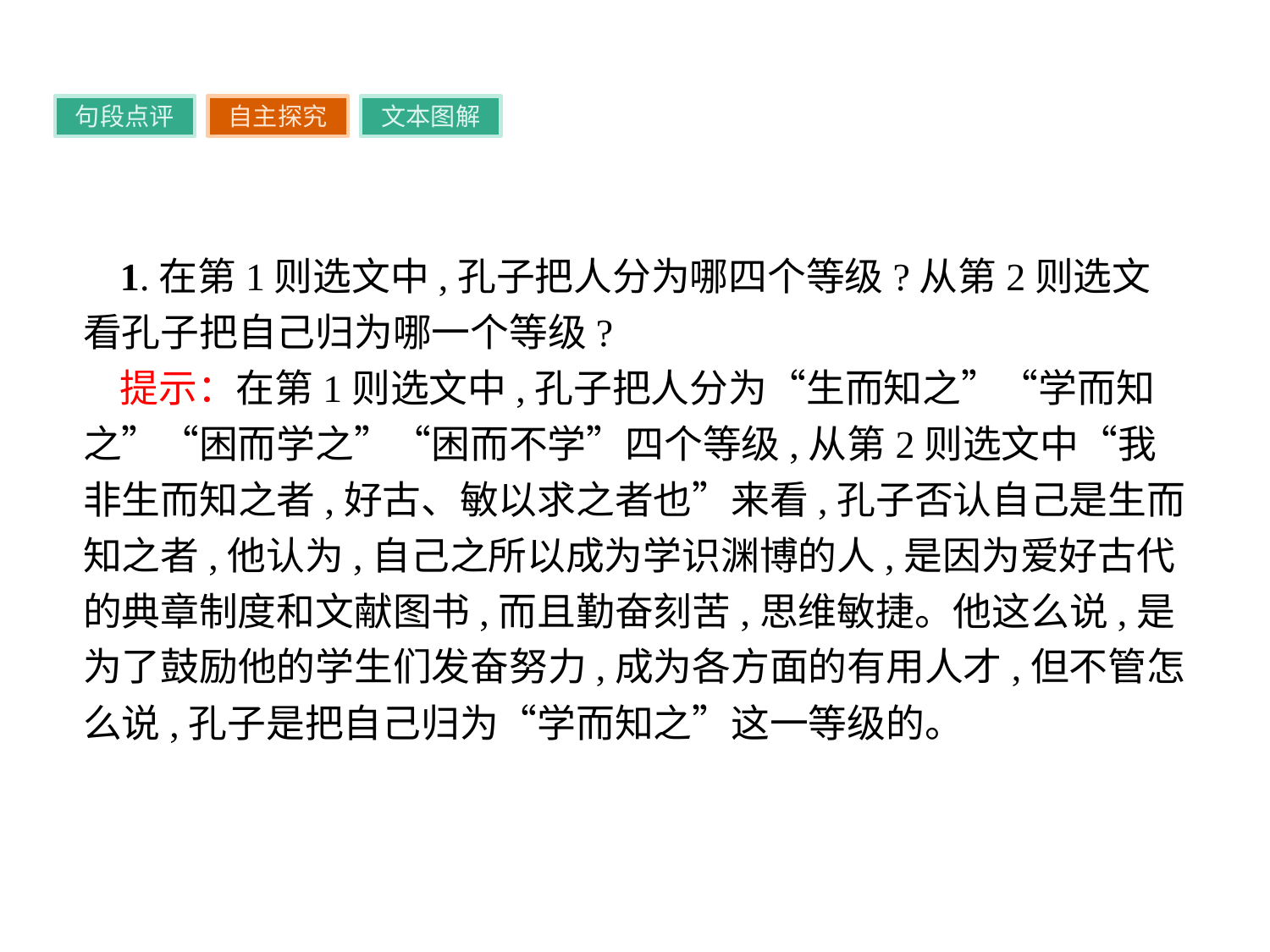

句段点评
自主探究
文本图解
1.在第1则选文中,孔子把人分为哪四个等级?从第2则选文看孔子把自己归为哪一个等级?
提示：在第1则选文中,孔子把人分为“生而知之”“学而知之”“困而学之”“困而不学”四个等级,从第2则选文中“我非生而知之者,好古、敏以求之者也”来看,孔子否认自己是生而知之者,他认为,自己之所以成为学识渊博的人,是因为爱好古代的典章制度和文献图书,而且勤奋刻苦,思维敏捷。他这么说,是为了鼓励他的学生们发奋努力,成为各方面的有用人才,但不管怎么说,孔子是把自己归为“学而知之”这一等级的。